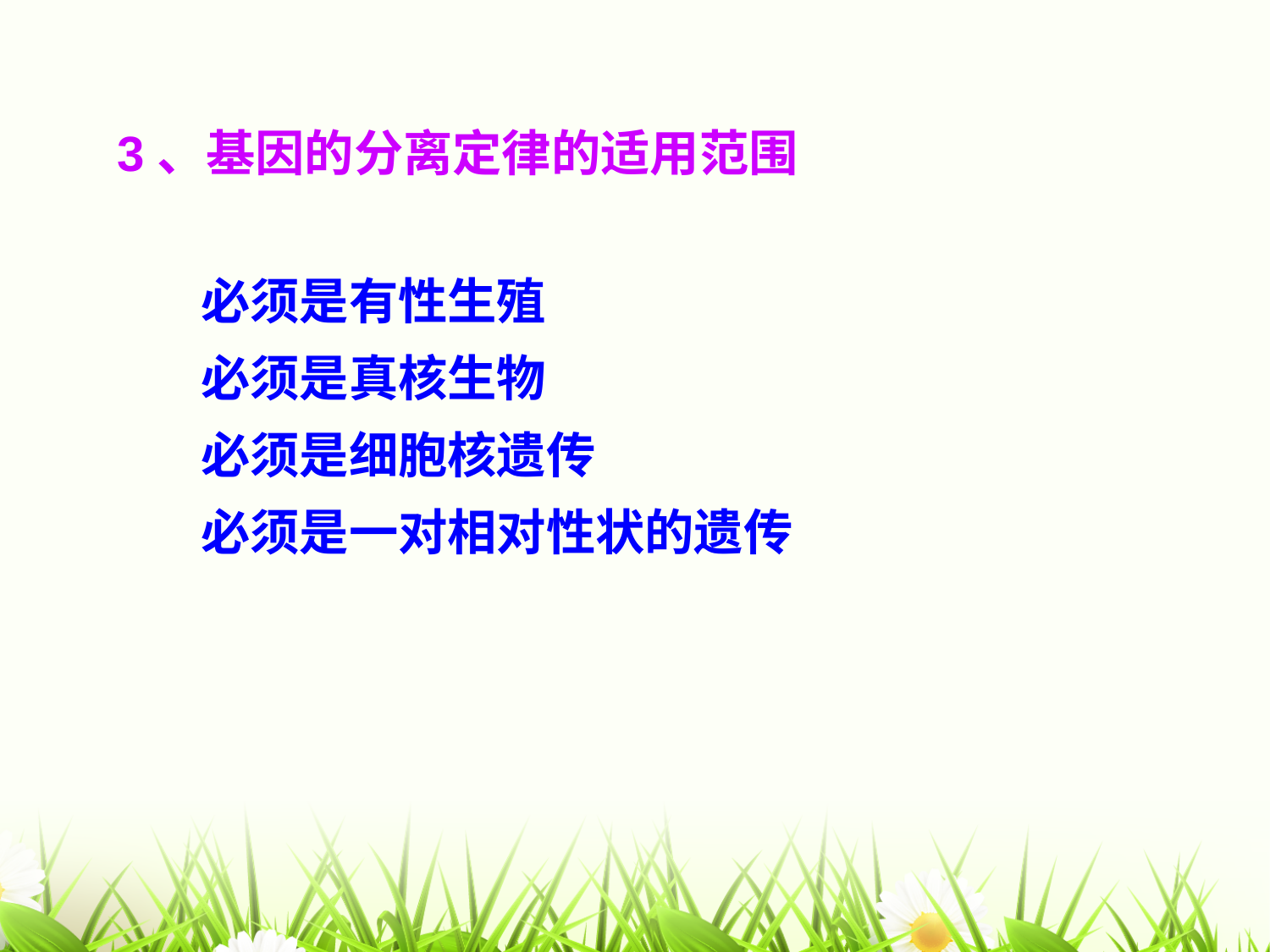

3、基因的分离定律的适用范围
必须是有性生殖
必须是真核生物
必须是细胞核遗传
必须是一对相对性状的遗传